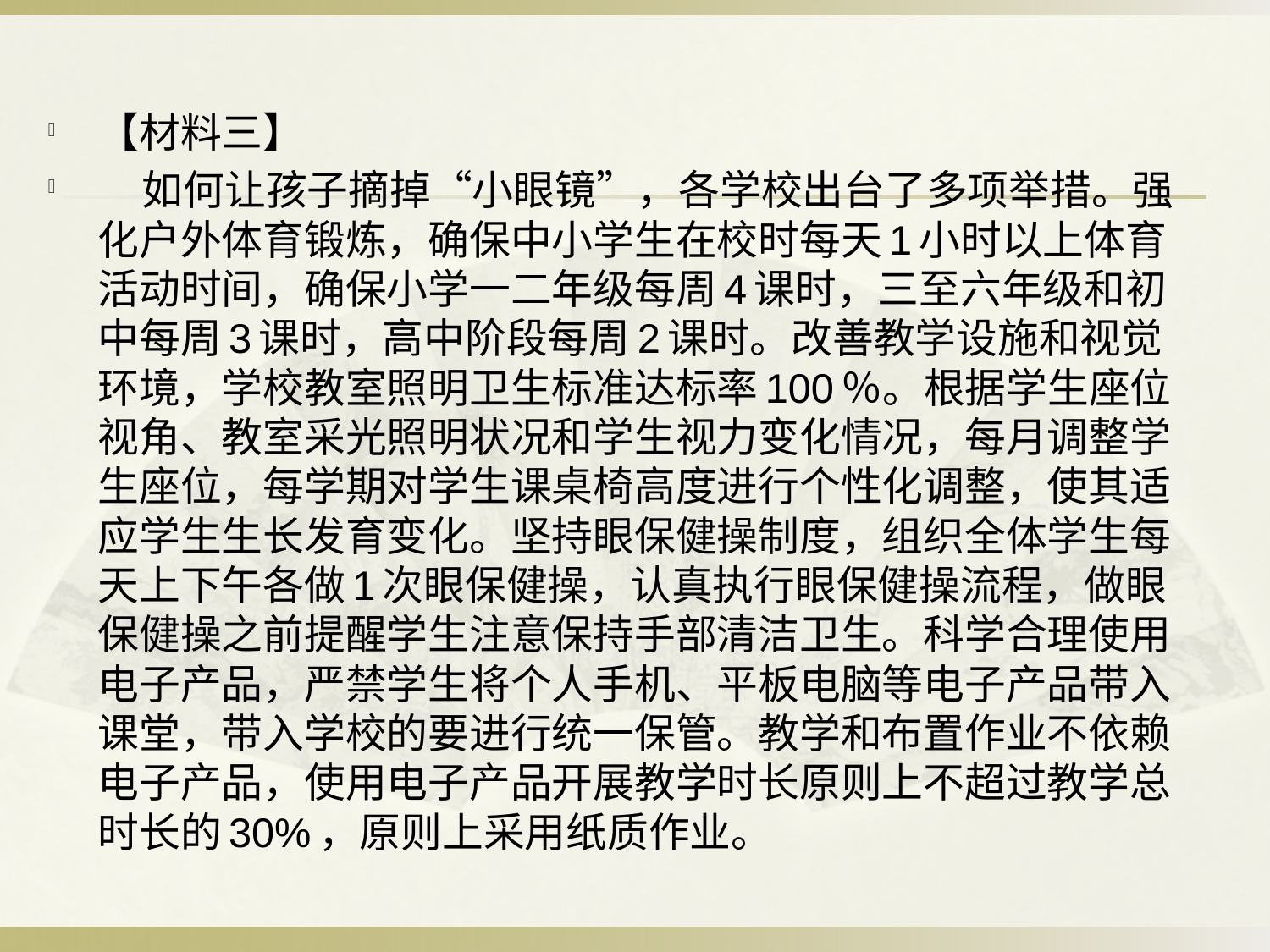

【材料三】
    如何让孩子摘掉“小眼镜”，各学校出台了多项举措。强化户外体育锻炼，确保中小学生在校时每天1小时以上体育活动时间，确保小学一二年级每周4课时，三至六年级和初中每周3课时，高中阶段每周2课时。改善教学设施和视觉环境，学校教室照明卫生标准达标率100％。根据学生座位视角、教室采光照明状况和学生视力变化情况，每月调整学生座位，每学期对学生课桌椅高度进行个性化调整，使其适应学生生长发育变化。坚持眼保健操制度，组织全体学生每天上下午各做1次眼保健操，认真执行眼保健操流程，做眼保健操之前提醒学生注意保持手部清洁卫生。科学合理使用电子产品，严禁学生将个人手机、平板电脑等电子产品带入课堂，带入学校的要进行统一保管。教学和布置作业不依赖电子产品，使用电子产品开展教学时长原则上不超过教学总时长的30%，原则上采用纸质作业。